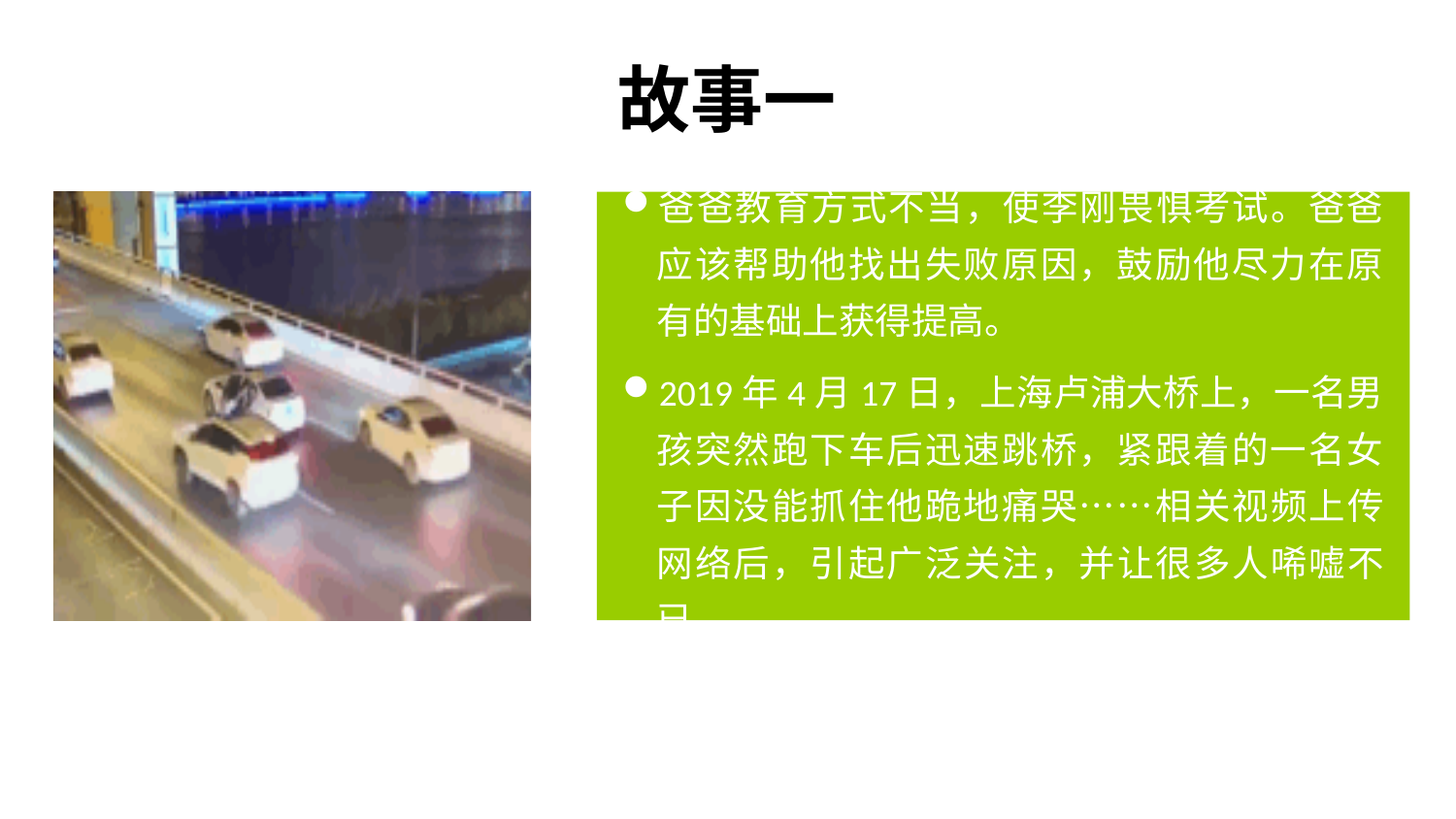

故事一

爸爸教育方式不当，使李刚畏惧考试。爸爸应该帮助他找出失败原因，鼓励他尽力在原有的基础上获得提高。
2019年4月17日，上海卢浦大桥上，一名男孩突然跑下车后迅速跳桥，紧跟着的一名女子因没能抓住他跪地痛哭……相关视频上传网络后，引起广泛关注，并让很多人唏嘘不已。